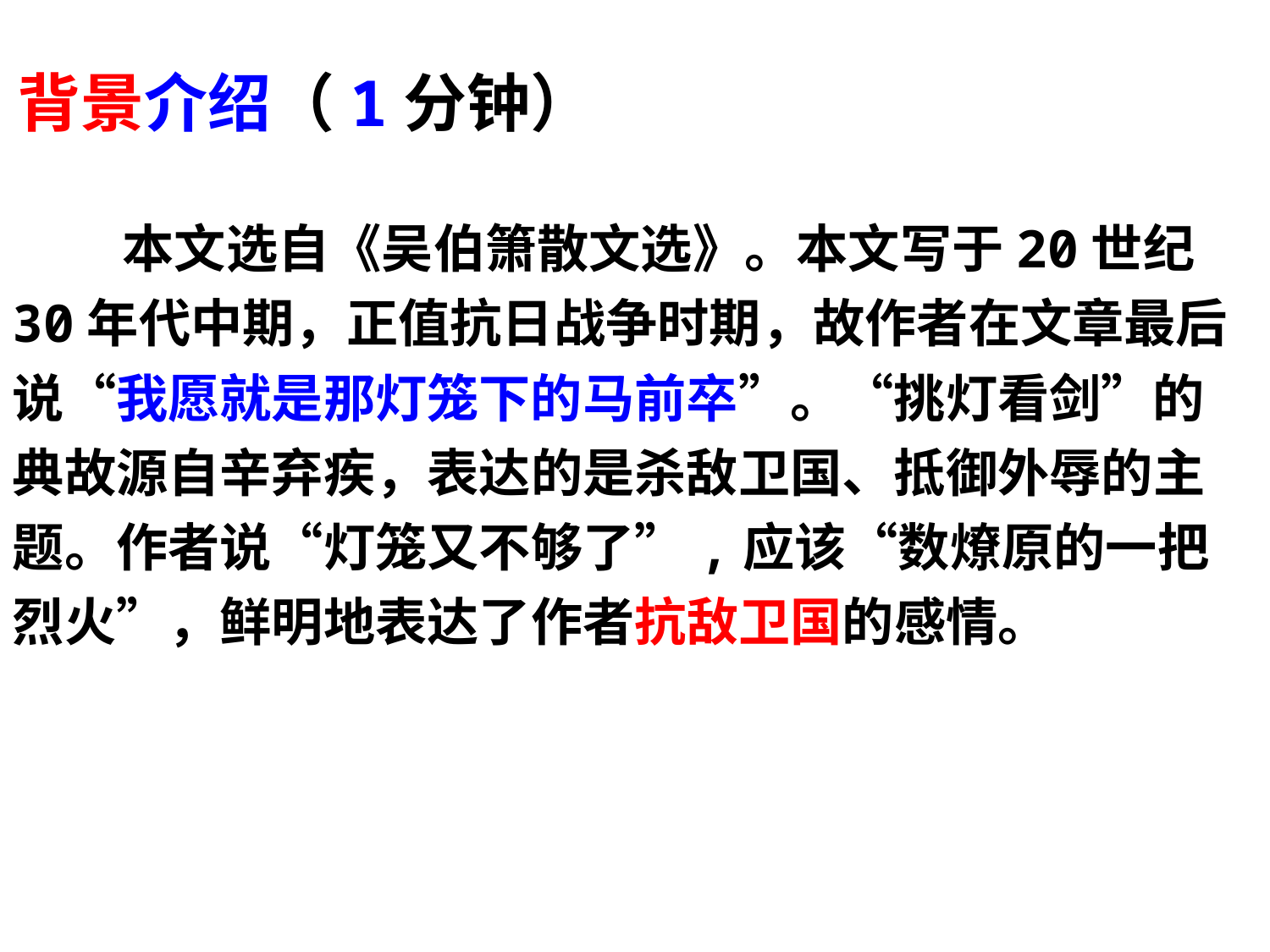

背景介绍（1分钟）
本文选自《吴伯箫散文选》。本文写于20世纪30年代中期，正值抗日战争时期，故作者在文章最后说“我愿就是那灯笼下的马前卒”。“挑灯看剑”的典故源自辛弃疾，表达的是杀敌卫国、抵御外辱的主题。作者说“灯笼又不够了”,应该“数燎原的一把烈火”，鲜明地表达了作者抗敌卫国的感情。